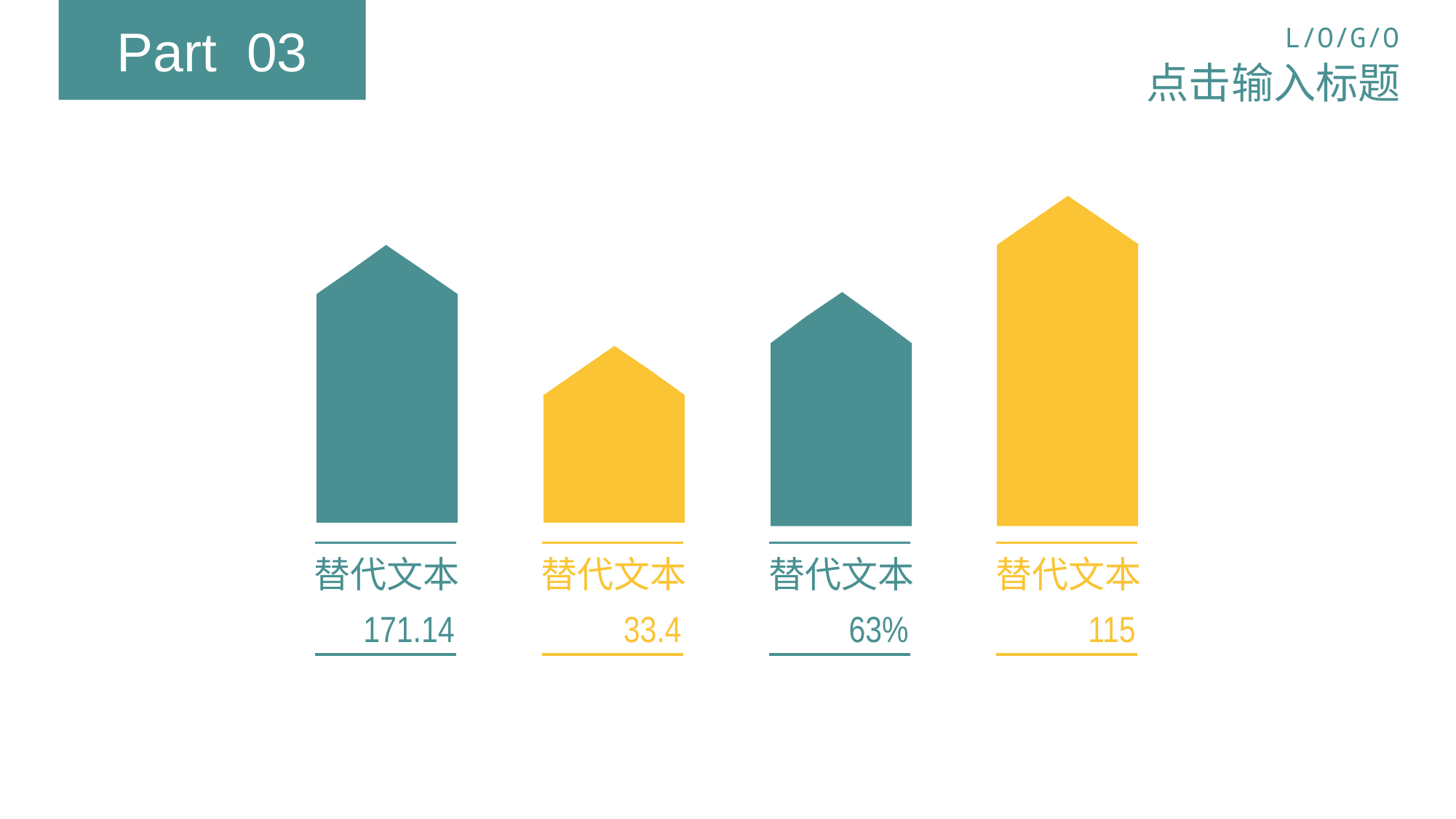

Part  03
L/O/G/O
点击输入标题

替代文本
115

替代文本
171.14

替代文本
63%

替代文本
33.4